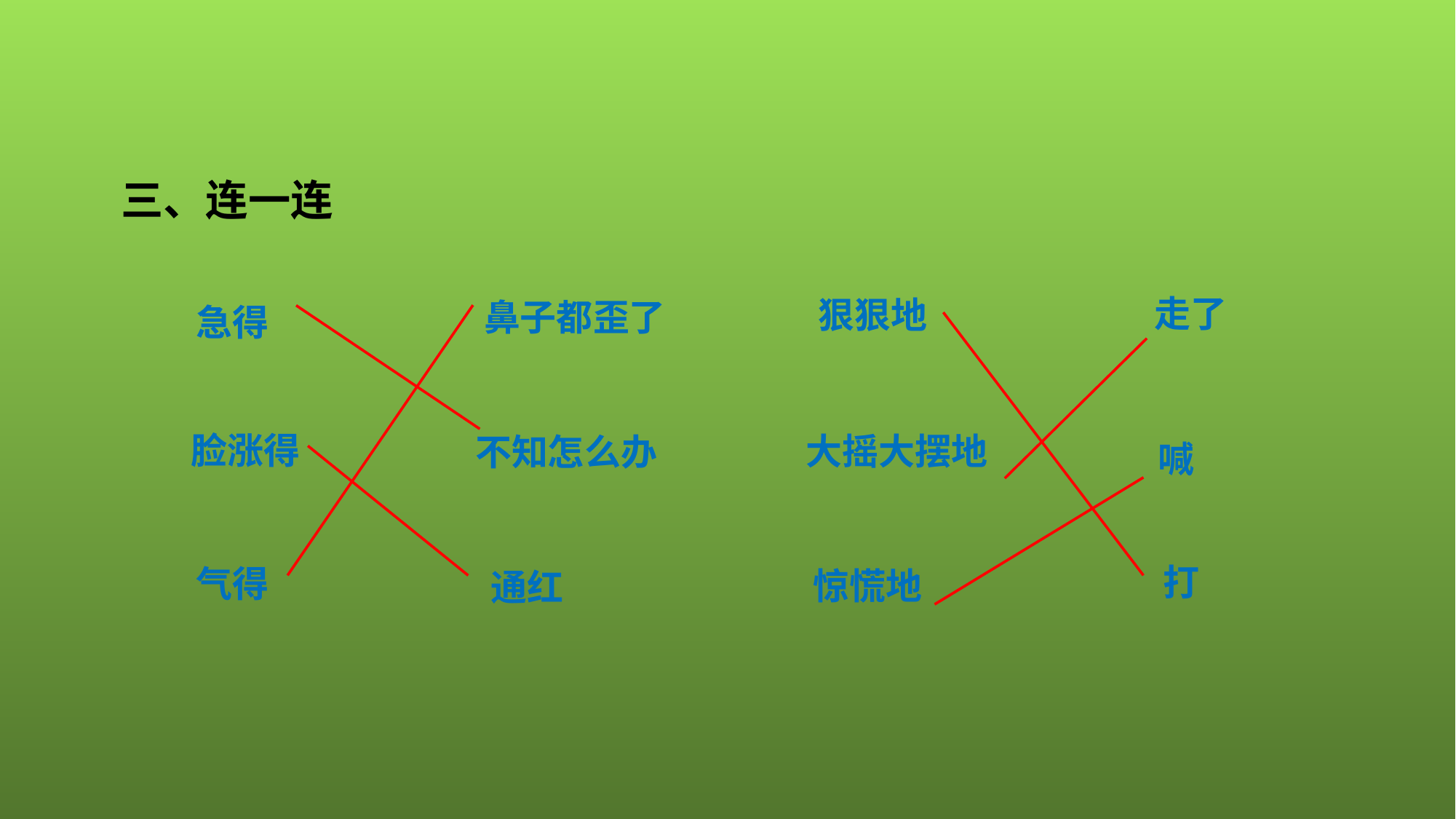

三、连一连
走了
狠狠地
鼻子都歪了
急得
脸涨得
大摇大摆地
不知怎么办
喊
打
气得
惊慌地
通红